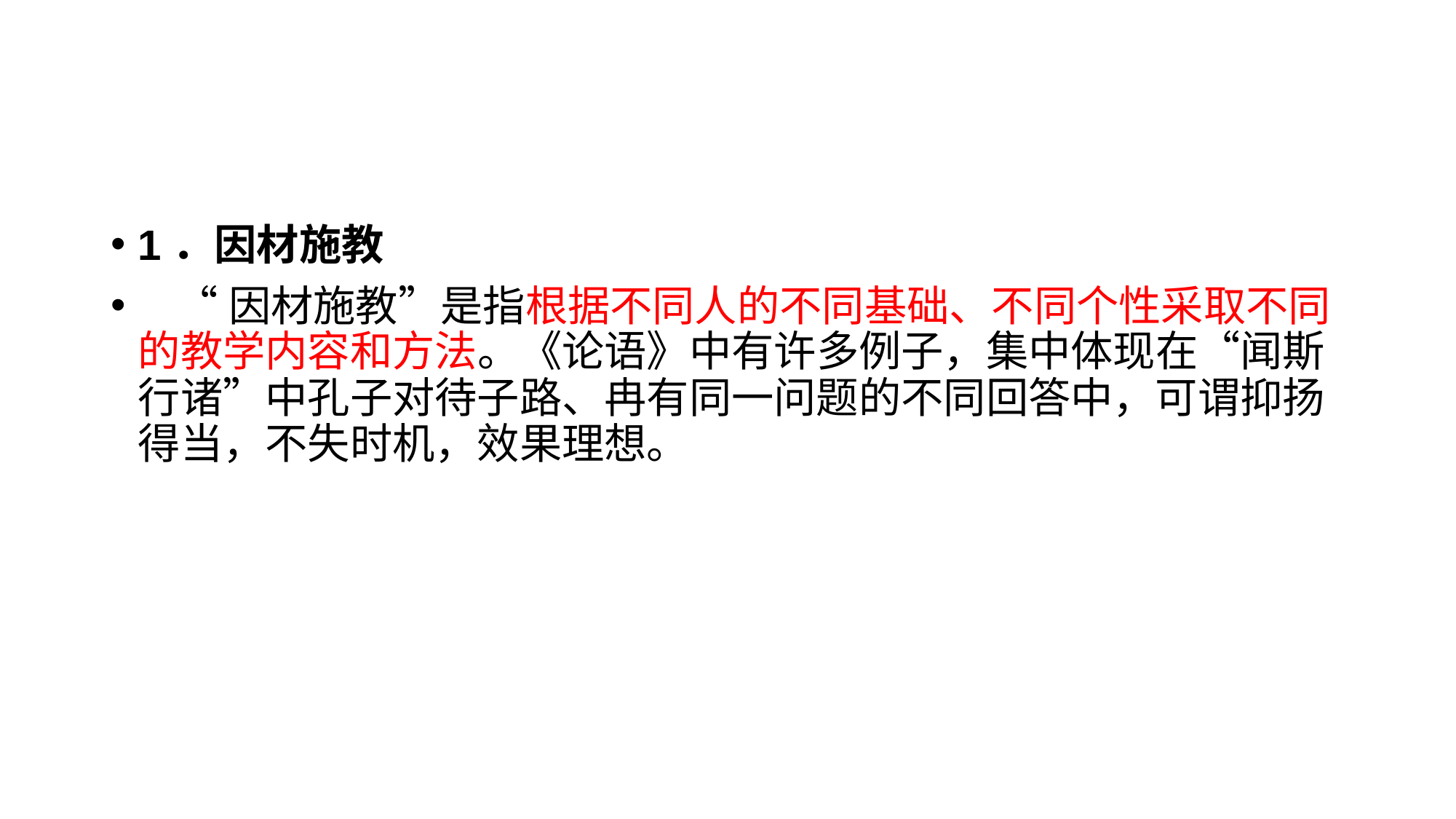

#
1．因材施教
    “因材施教”是指根据不同人的不同基础、不同个性采取不同的教学内容和方法。《论语》中有许多例子，集中体现在“闻斯行诸”中孔子对待子路、冉有同一问题的不同回答中，可谓抑扬得当，不失时机，效果理想。